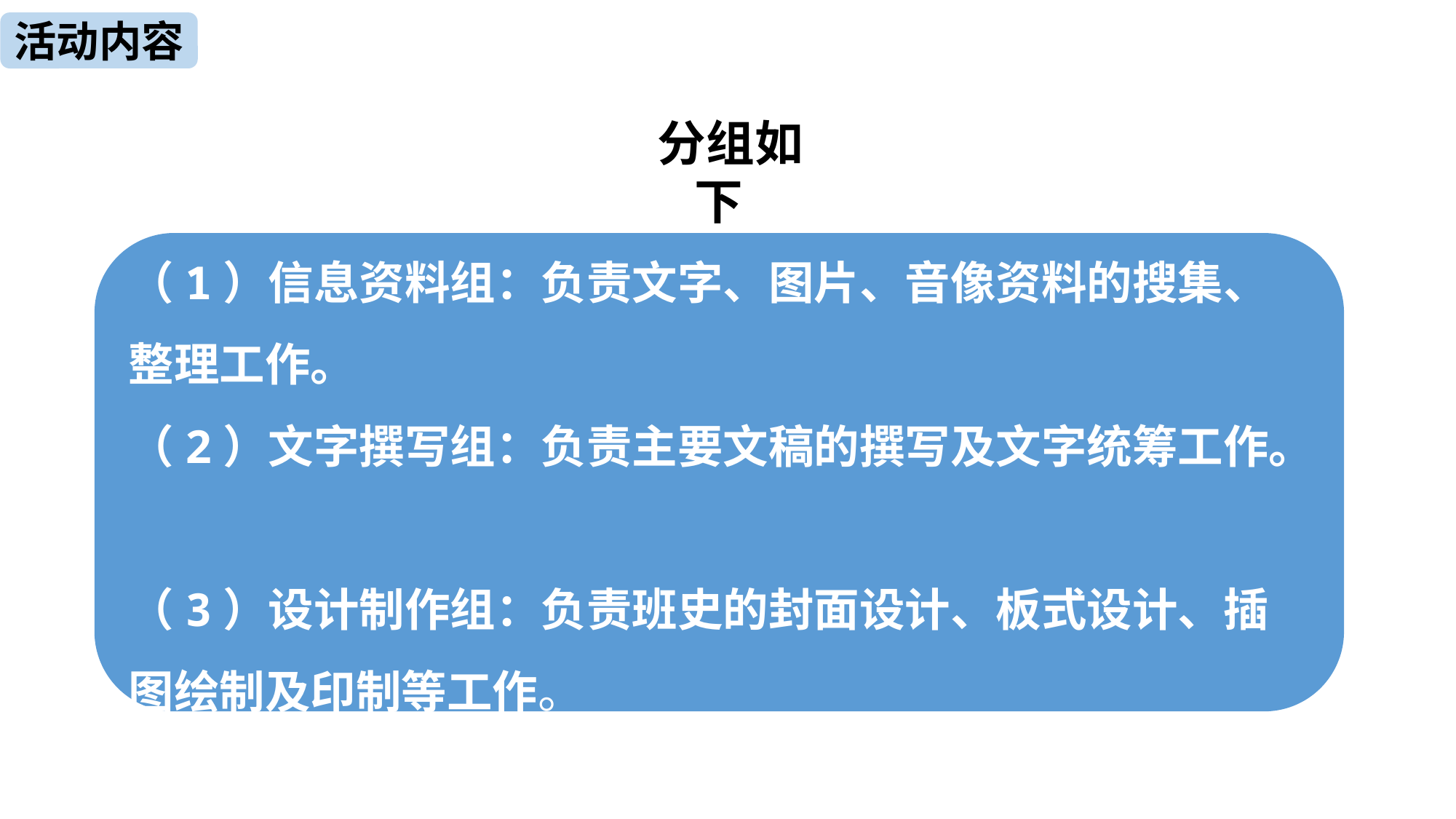

活动内容
 分组如下
（1）信息资料组：负责文字、图片、音像资料的搜集、整理工作。
（2）文字撰写组：负责主要文稿的撰写及文字统筹工作。
（3）设计制作组：负责班史的封面设计、板式设计、插图绘制及印制等工作。